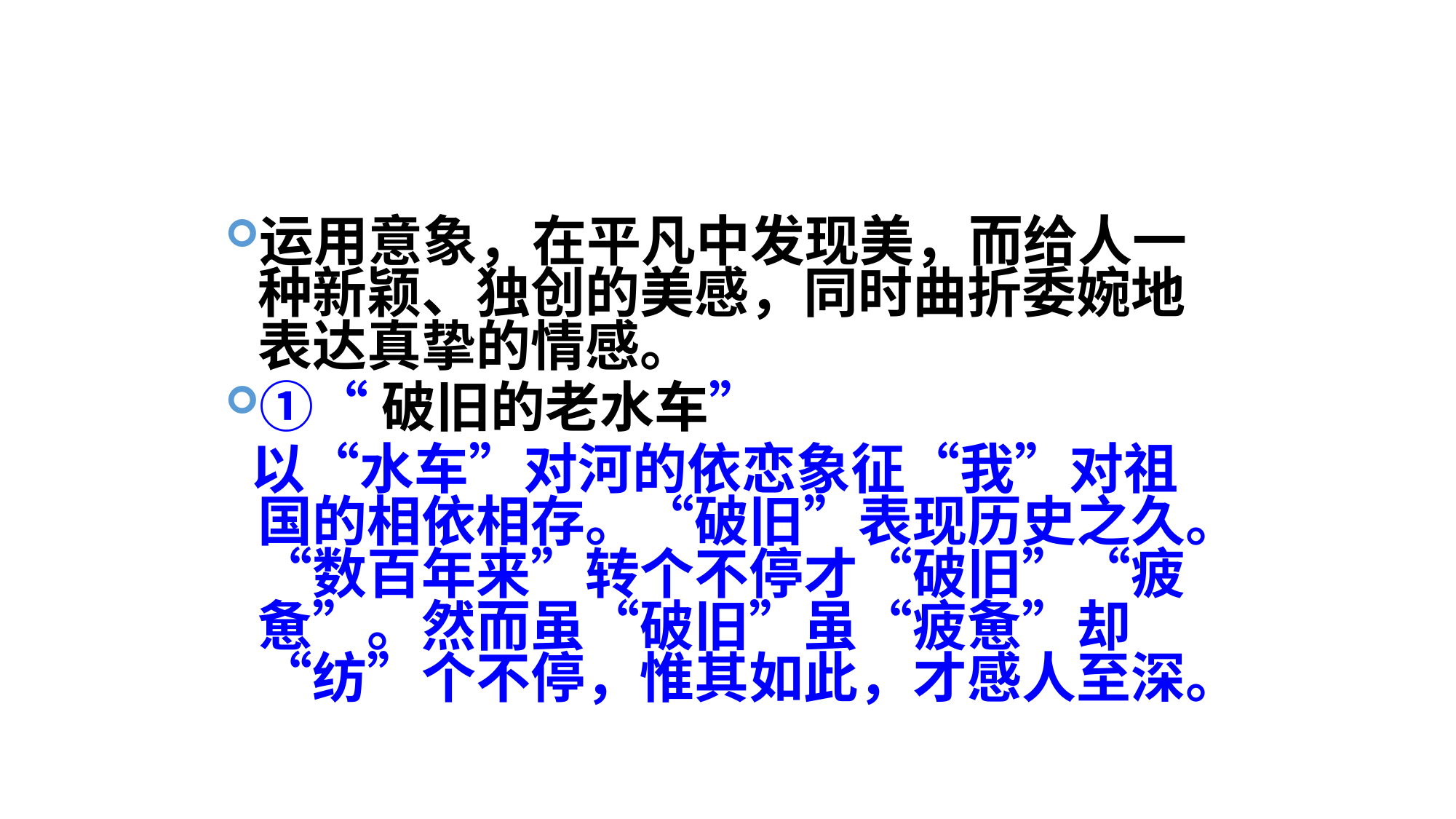

运用意象，在平凡中发现美，而给人一种新颖、独创的美感，同时曲折委婉地表达真挚的情感。
①“破旧的老水车”
 以“水车”对河的依恋象征“我”对祖国的相依相存。“破旧”表现历史之久。“数百年来”转个不停才“破旧”“疲惫”。然而虽“破旧”虽“疲惫”却“纺”个不停，惟其如此，才感人至深。